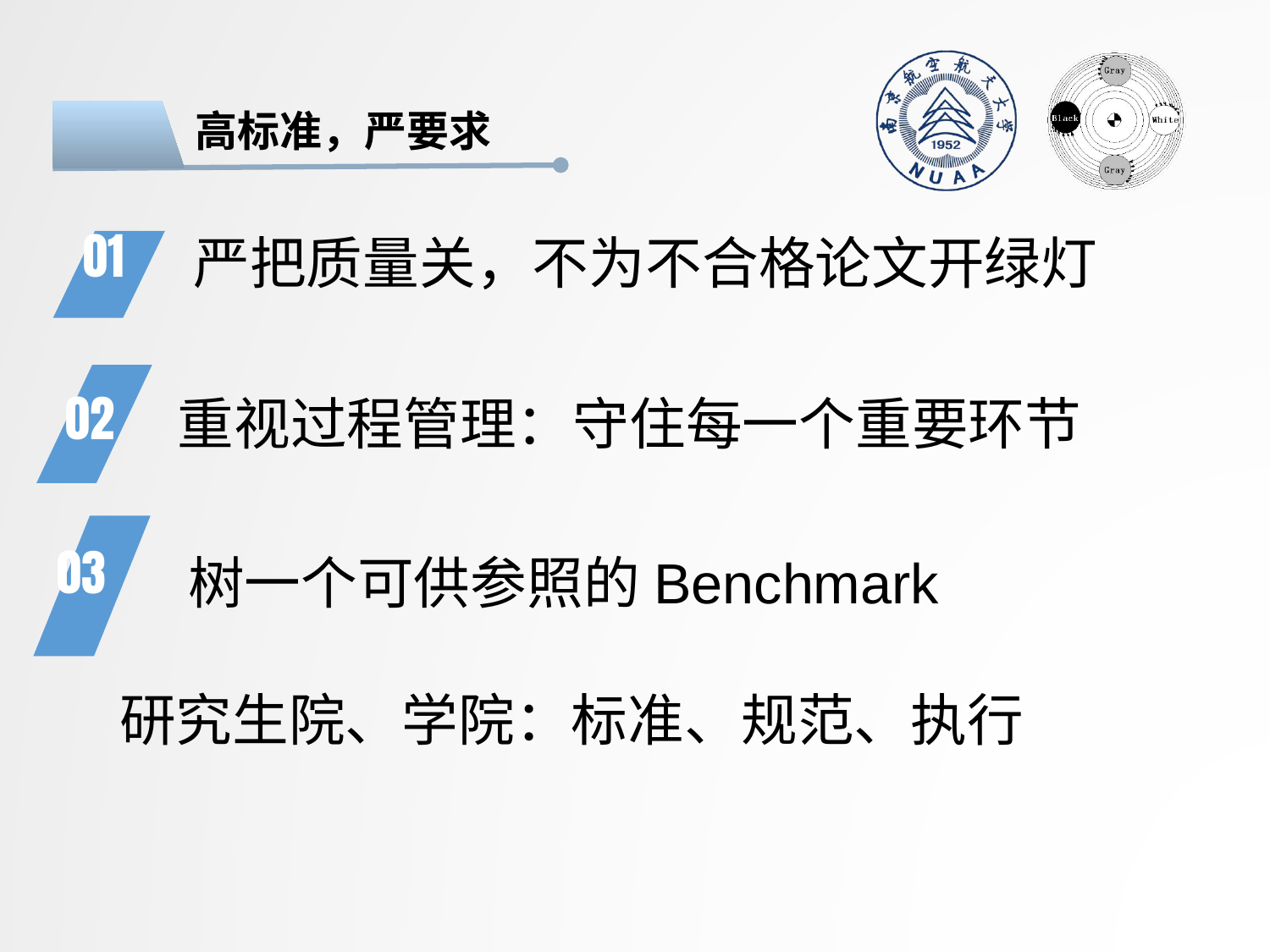

高标准，严要求
严把质量关，不为不合格论文开绿灯
01

02
重视过程管理：守住每一个重要环节
树一个可供参照的Benchmark

研究生院、学院：标准、规范、执行

03